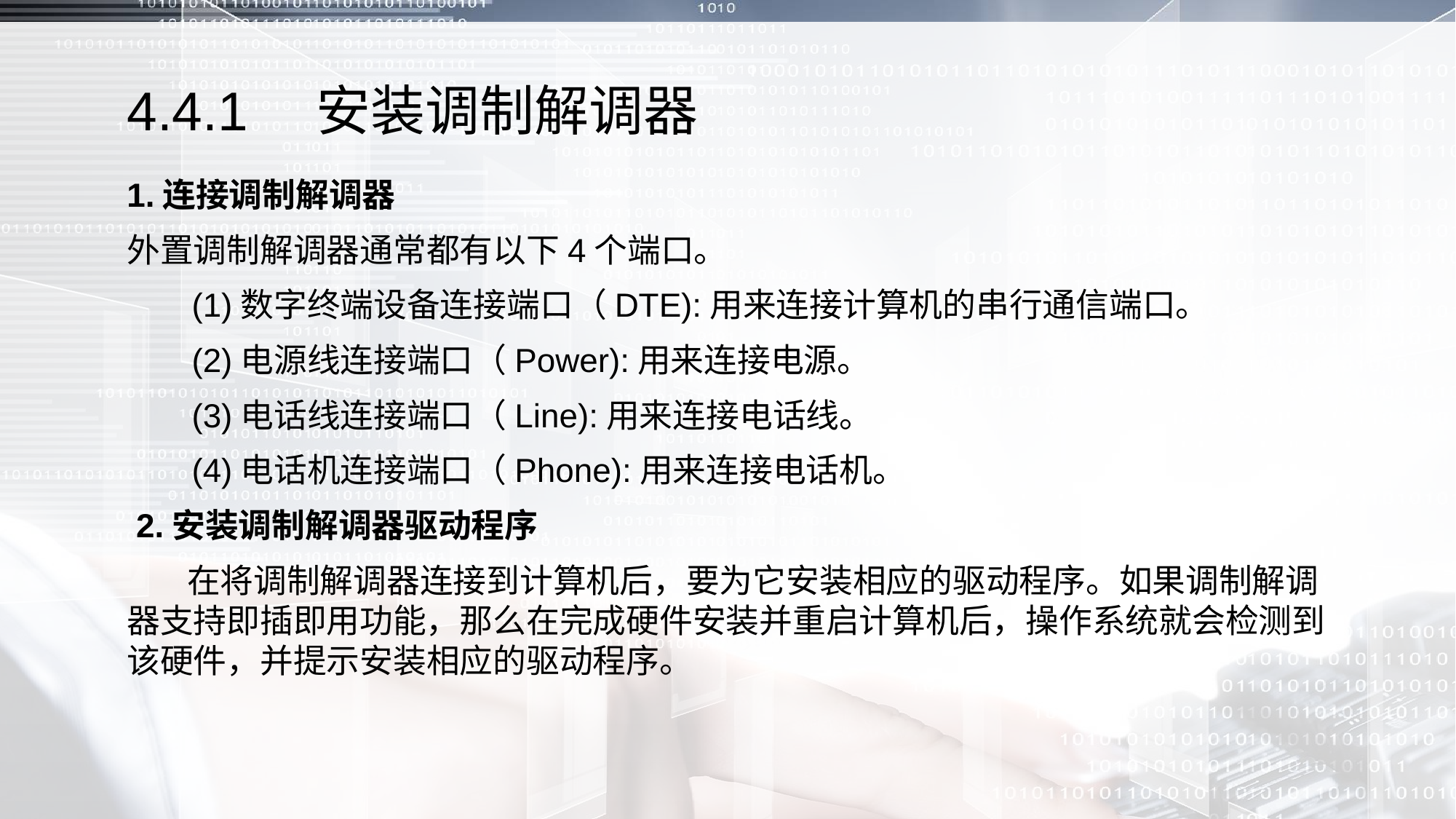

# 4.4.1　安装调制解调器
1.连接调制解调器
外置调制解调器通常都有以下4个端口。
       (1)数字终端设备连接端口（DTE):用来连接计算机的串行通信端口。
       (2)电源线连接端口（Power):用来连接电源。
       (3)电话线连接端口（Line):用来连接电话线。
       (4)电话机连接端口（Phone):用来连接电话机。
 2.安装调制解调器驱动程序
       在将调制解调器连接到计算机后，要为它安装相应的驱动程序。如果调制解调器支持即插即用功能，那么在完成硬件安装并重启计算机后，操作系统就会检测到该硬件，并提示安装相应的驱动程序。